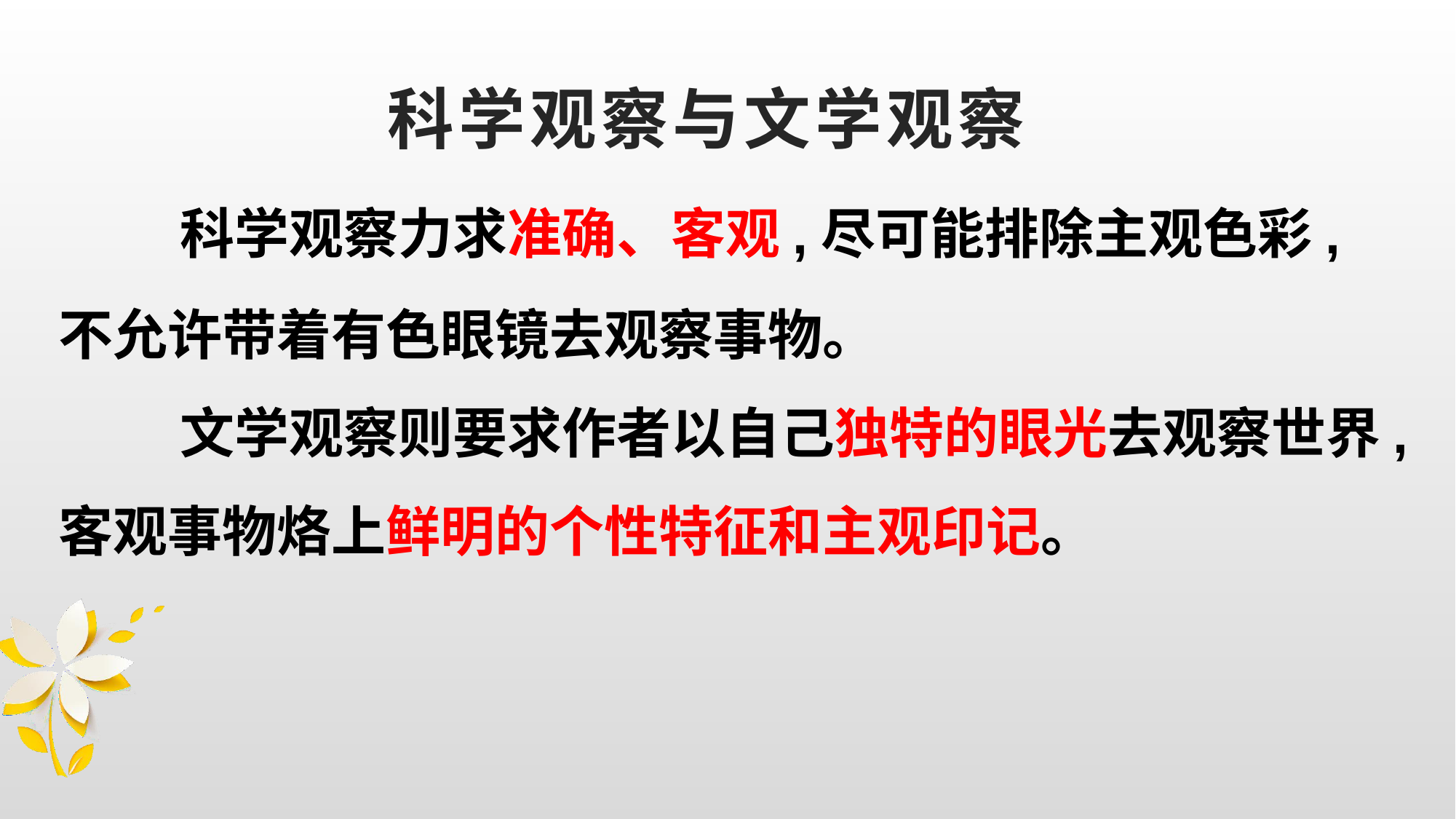

# 科学观察与文学观察
科学观察力求准确、客观,尽可能排除主观色彩,不允许带着有色眼镜去观察事物。
文学观察则要求作者以自己独特的眼光去观察世界,客观事物烙上鲜明的个性特征和主观印记。